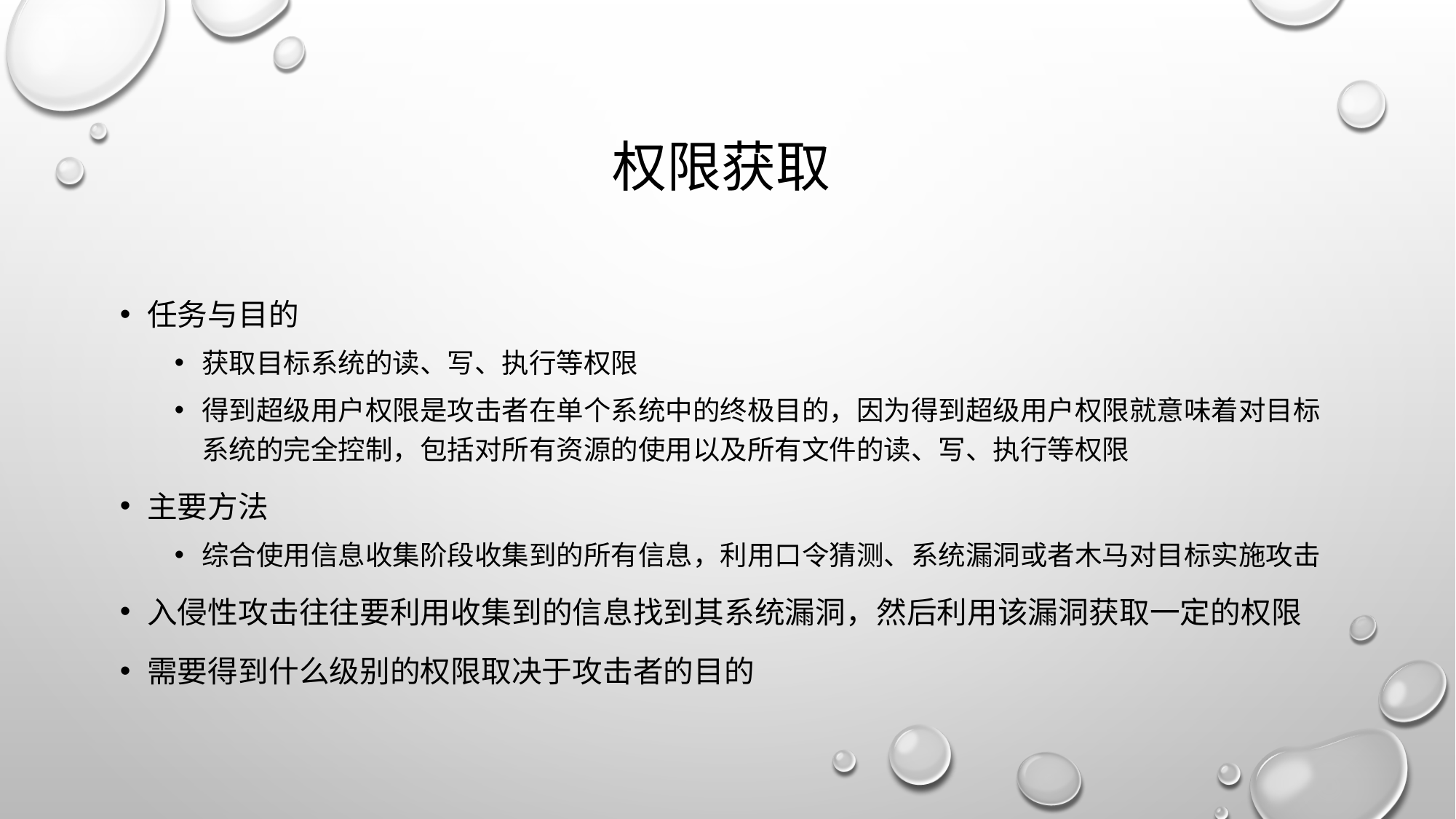

# 权限获取
任务与目的
获取目标系统的读、写、执行等权限
得到超级用户权限是攻击者在单个系统中的终极目的，因为得到超级用户权限就意味着对目标系统的完全控制，包括对所有资源的使用以及所有文件的读、写、执行等权限
主要方法
综合使用信息收集阶段收集到的所有信息，利用口令猜测、系统漏洞或者木马对目标实施攻击
入侵性攻击往往要利用收集到的信息找到其系统漏洞，然后利用该漏洞获取一定的权限
需要得到什么级别的权限取决于攻击者的目的